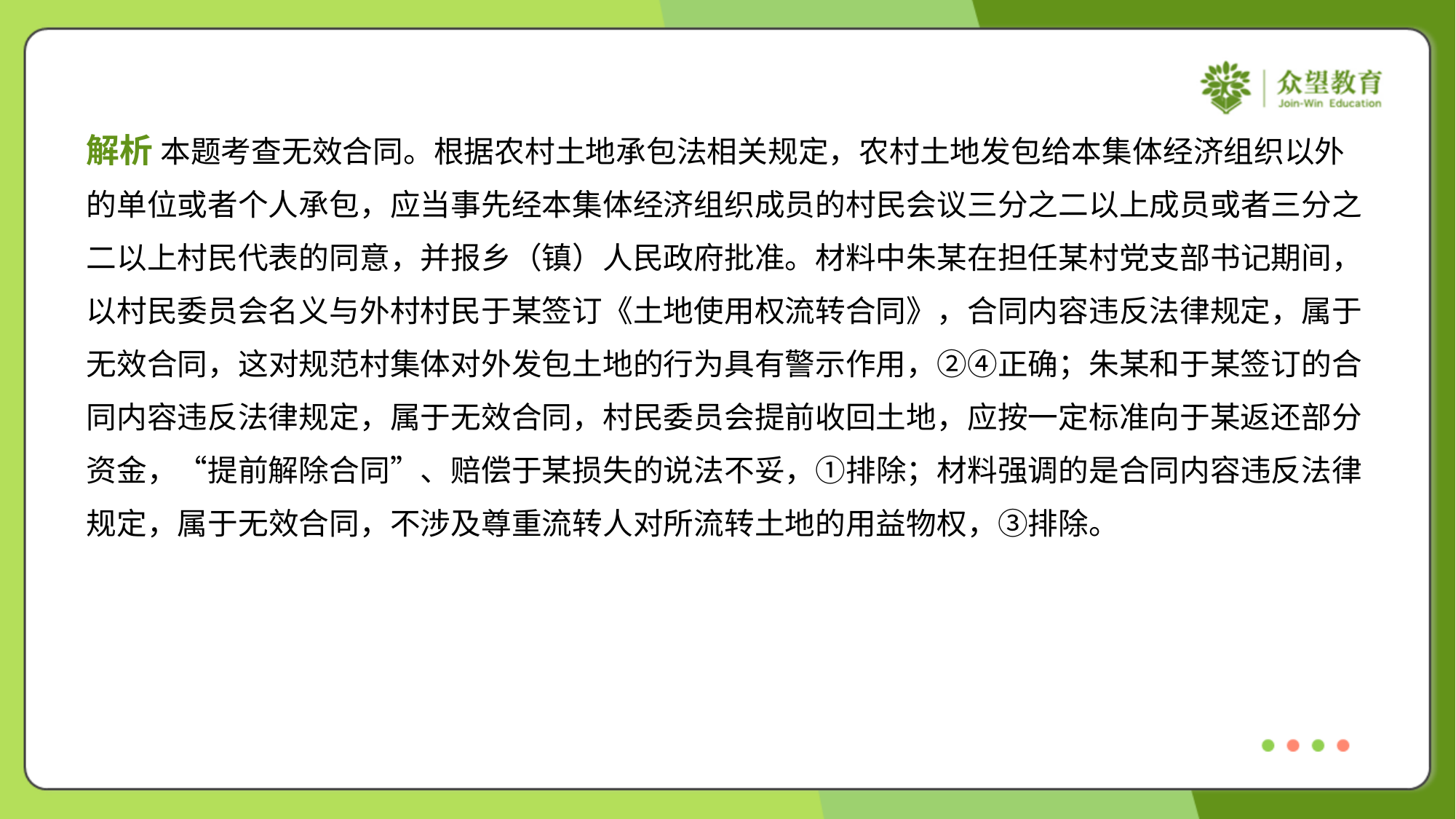

解析 本题考查无效合同。根据农村土地承包法相关规定，农村土地发包给本集体经济组织以外
的单位或者个人承包，应当事先经本集体经济组织成员的村民会议三分之二以上成员或者三分之
二以上村民代表的同意，并报乡（镇）人民政府批准。材料中朱某在担任某村党支部书记期间，
以村民委员会名义与外村村民于某签订《土地使用权流转合同》，合同内容违反法律规定，属于
无效合同，这对规范村集体对外发包土地的行为具有警示作用，②④正确；朱某和于某签订的合
同内容违反法律规定，属于无效合同，村民委员会提前收回土地，应按一定标准向于某返还部分
资金，“提前解除合同”、赔偿于某损失的说法不妥，①排除；材料强调的是合同内容违反法律
规定，属于无效合同，不涉及尊重流转人对所流转土地的用益物权，③排除。